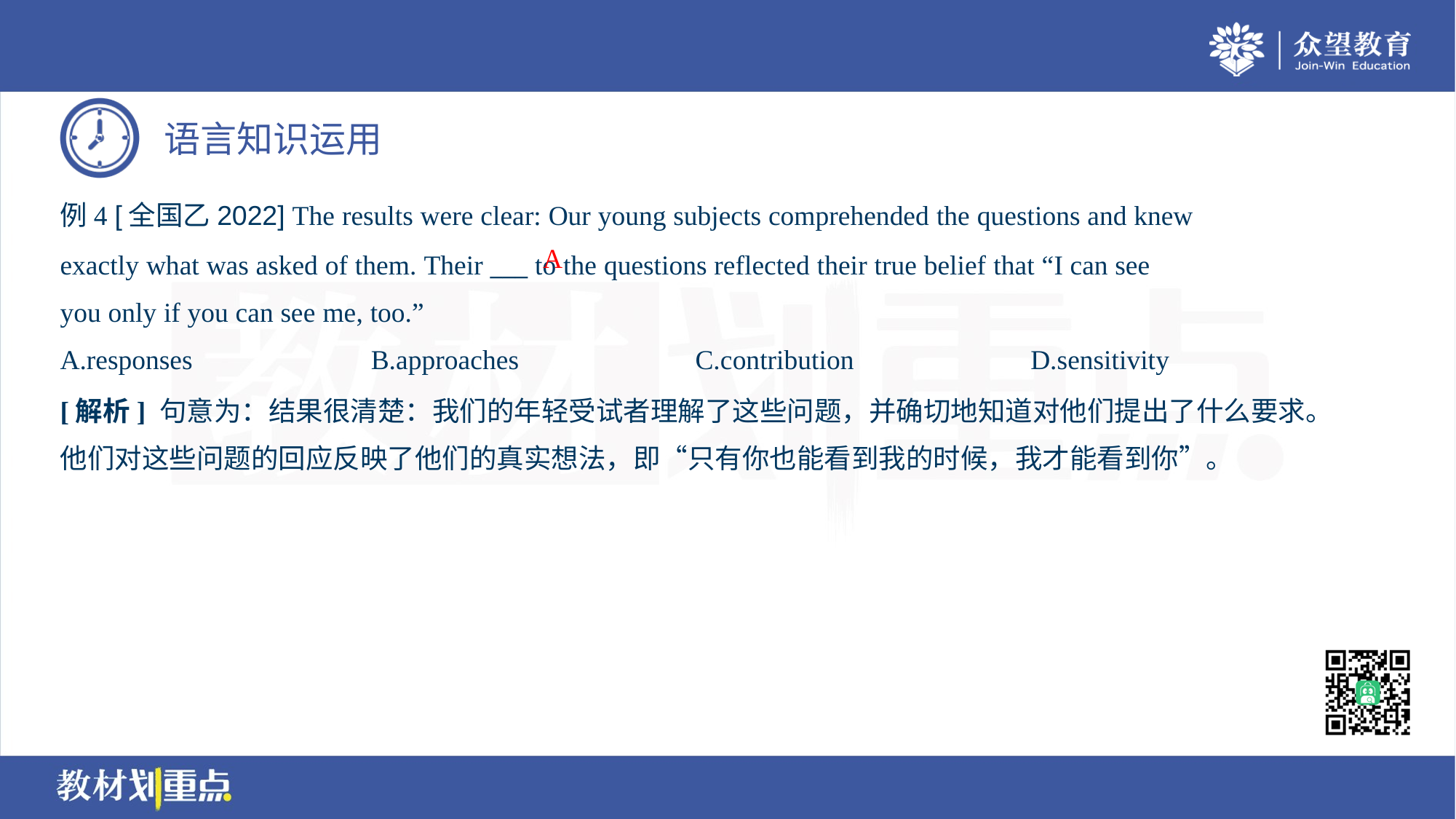

例4 [全国乙2022] The results were clear: Our young subjects comprehended the questions and knew
exactly what was asked of them. Their ___ to the questions reflected their true belief that “I can see
you only if you can see me, too.”
A
A.responses	B.approaches	C.contribution	D.sensitivity
[解析] 句意为：结果很清楚：我们的年轻受试者理解了这些问题，并确切地知道对他们提出了什么要求。
他们对这些问题的回应反映了他们的真实想法，即“只有你也能看到我的时候，我才能看到你”。